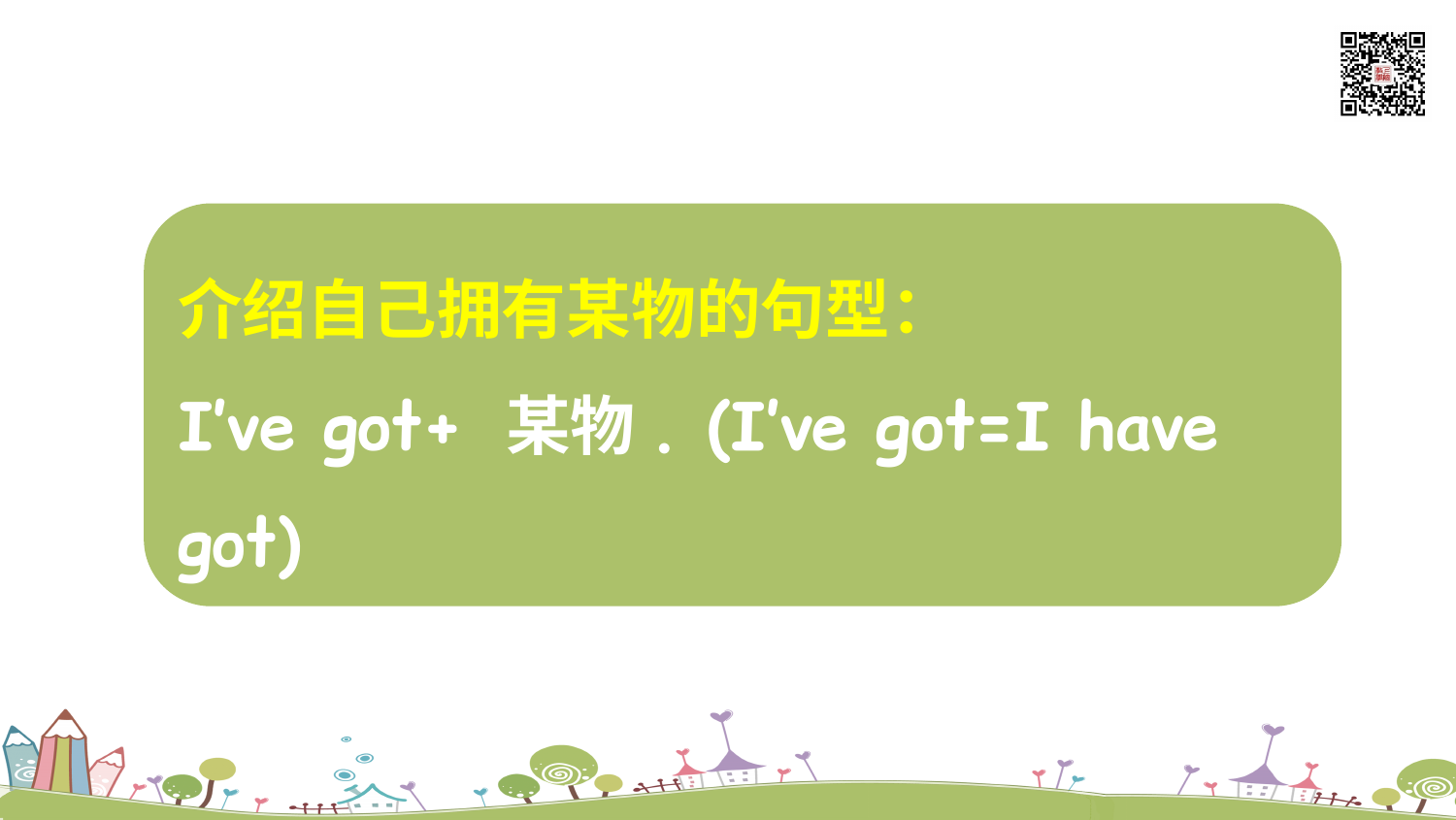

介绍自己拥有某物的句型：
I’ve got+ 某物. (I’ve got=I have got)